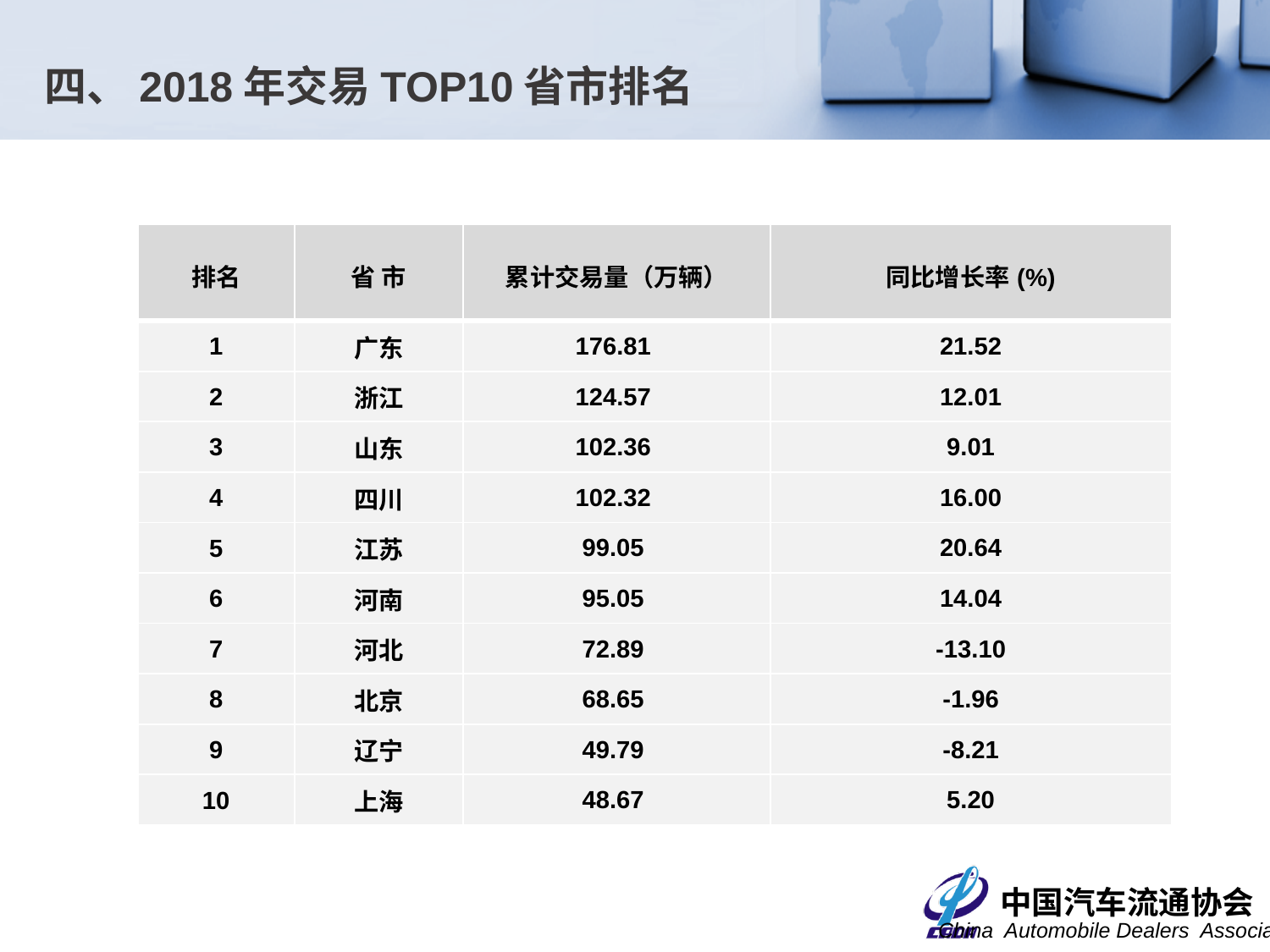

四、2018年交易TOP10省市排名
| 排名 | 省 市 | 累计交易量（万辆） | 同比增长率(%) |
| --- | --- | --- | --- |
| 1 | 广东 | 176.81 | 21.52 |
| 2 | 浙江 | 124.57 | 12.01 |
| 3 | 山东 | 102.36 | 9.01 |
| 4 | 四川 | 102.32 | 16.00 |
| 5 | 江苏 | 99.05 | 20.64 |
| 6 | 河南 | 95.05 | 14.04 |
| 7 | 河北 | 72.89 | -13.10 |
| 8 | 北京 | 68.65 | -1.96 |
| 9 | 辽宁 | 49.79 | -8.21 |
| 10 | 上海 | 48.67 | 5.20 |